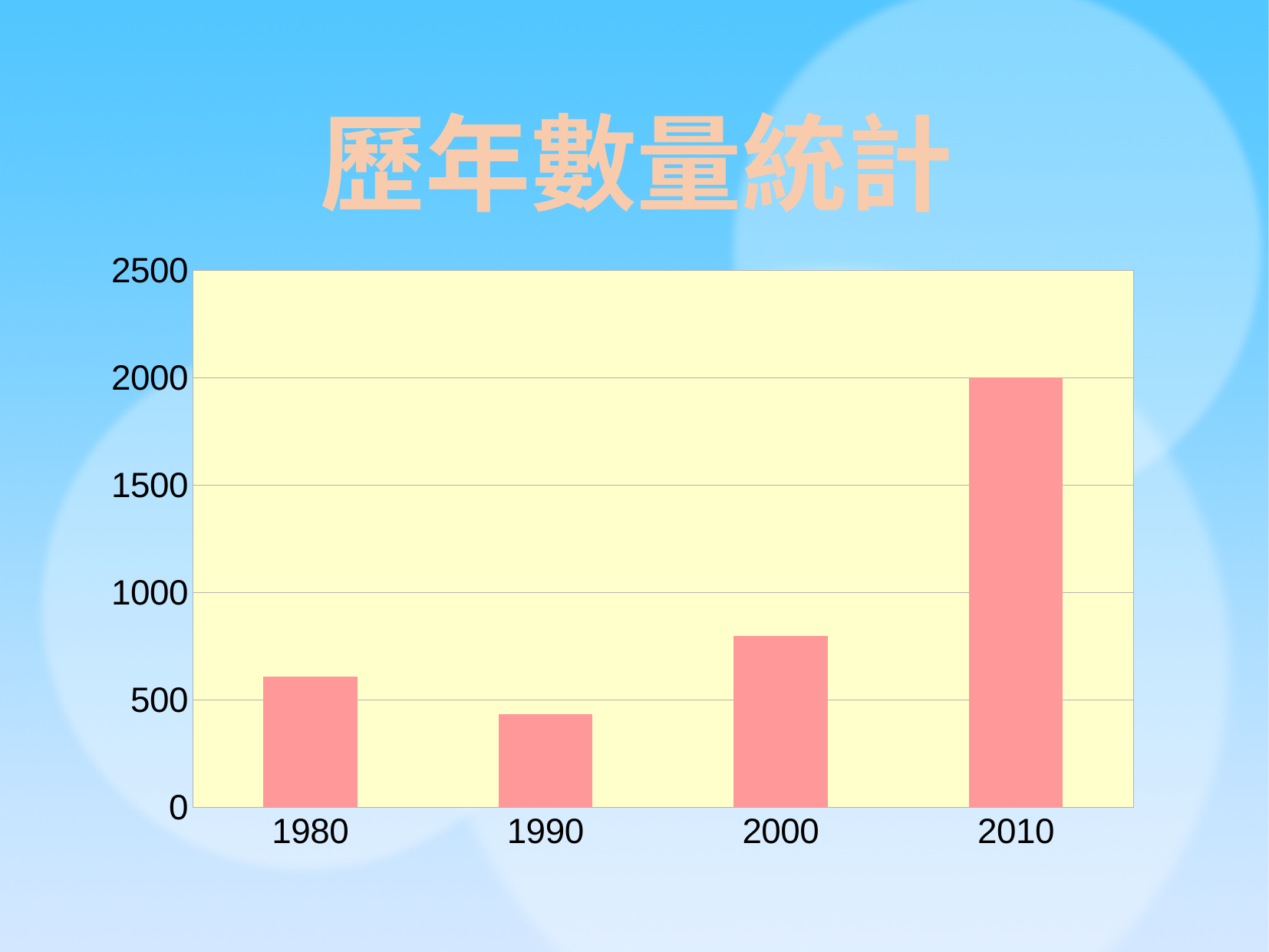

歷年數量統計

### Chart

| Category |  |
|---|---|
| 1980 | 610.0 |
| 1990 | 435.0 |
| 2000 | 798.0 |
| 2010 | 2000.0 |